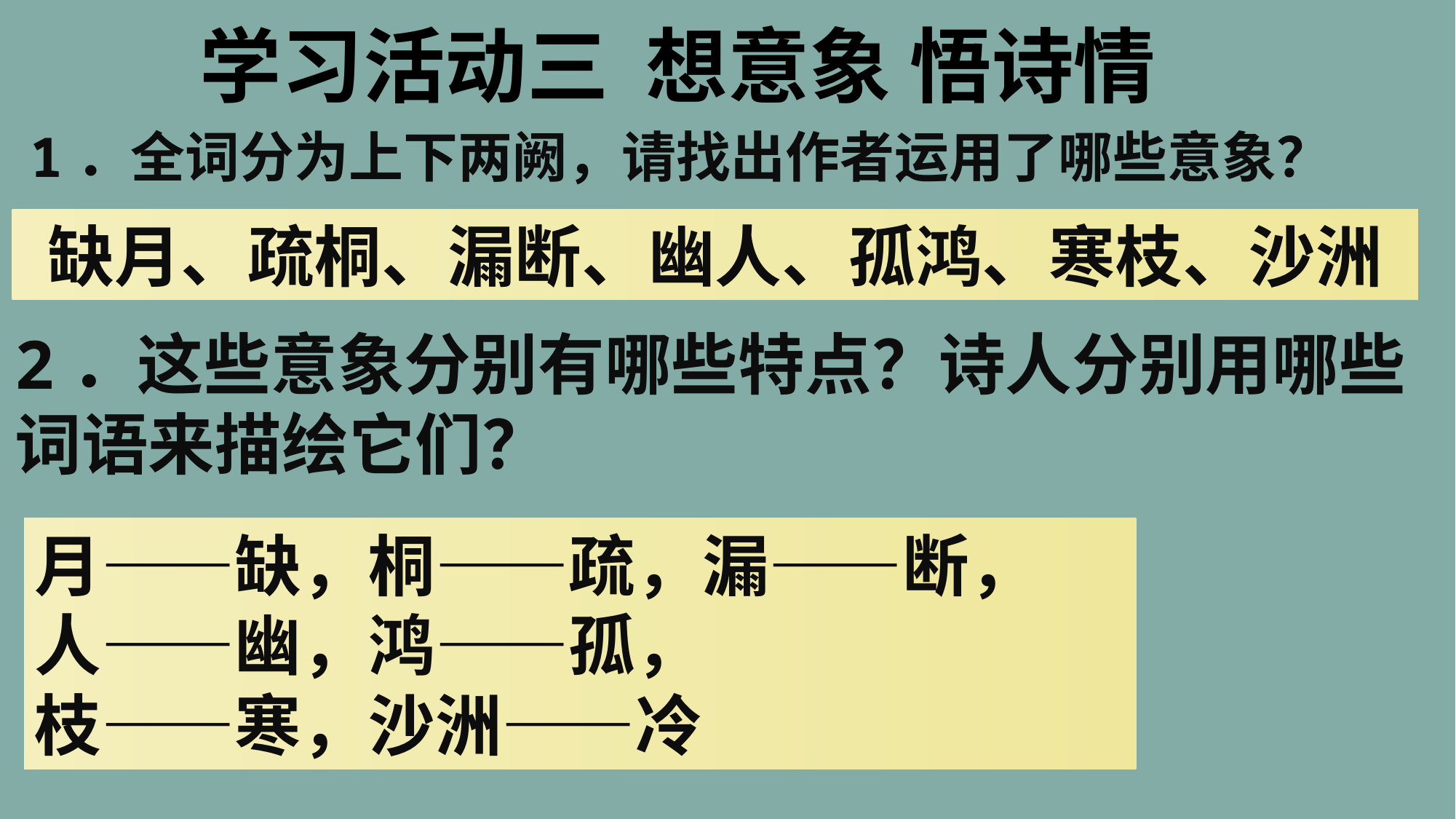

学习活动三  想意象 悟诗情

1．全词分为上下两阙，请找出作者运用了哪些意象？
缺月、疏桐、漏断、幽人、孤鸿、寒枝、沙洲
2．这些意象分别有哪些特点？诗人分别用哪些词语来描绘它们？

月——缺，桐——疏，漏——断，
人——幽，鸿——孤，
枝——寒，沙洲——冷